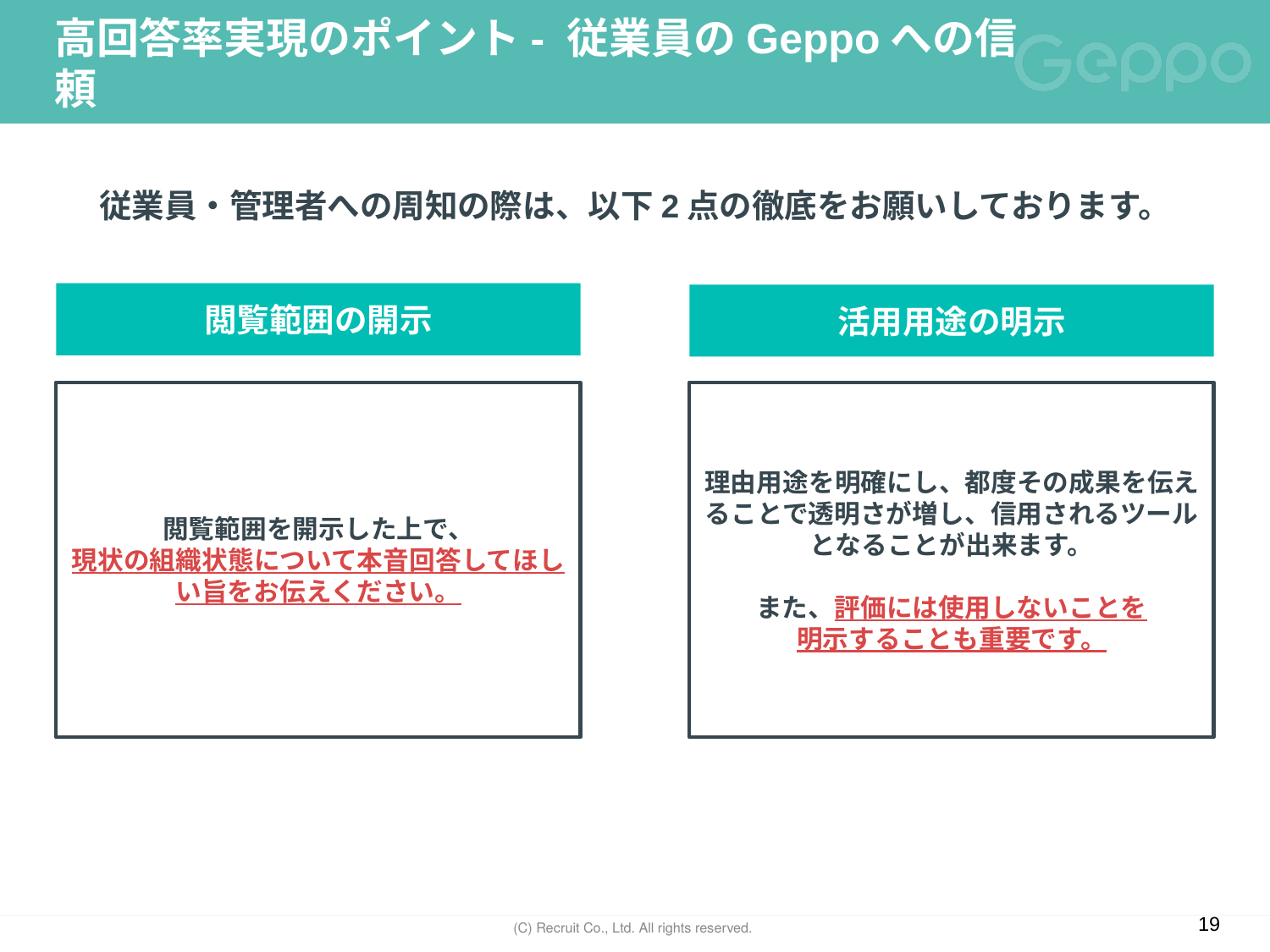

# 高回答率実現のポイント- 従業員のGeppoへの信頼
従業員・管理者への周知の際は、以下2点の徹底をお願いしております。
閲覧範囲の開示
活用用途の明示
閲覧範囲を開示した上で、
現状の組織状態について本音回答してほしい旨をお伝えください。
理由用途を明確にし、都度その成果を伝えることで透明さが増し、信用されるツールとなることが出来ます。

また、評価には使用しないことを
明示することも重要です。
19